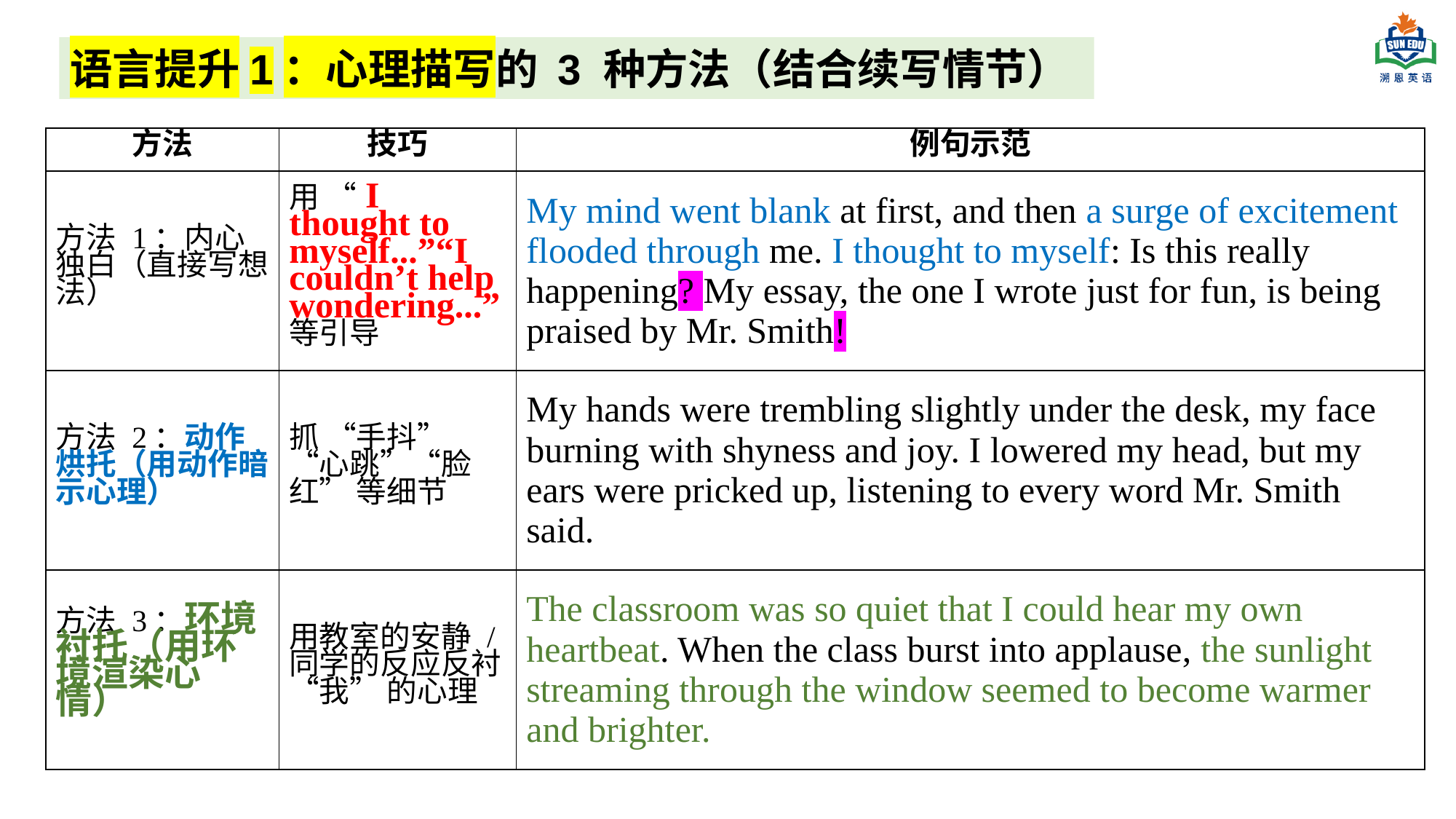

语言提升1：心理描写的 3 种方法（结合续写情节）
| 方法 | 技巧 | 例句示范 |
| --- | --- | --- |
| 方法 1：内心独白（直接写想法） | 用 “I thought to myself...”“I couldn’t help wondering...” 等引导 | My mind went blank at first, and then a surge of excitement flooded through me. I thought to myself: Is this really happening? My essay, the one I wrote just for fun, is being praised by Mr. Smith! |
| 方法 2：动作烘托（用动作暗示心理） | 抓 “手抖”“心跳”“脸红” 等细节 | My hands were trembling slightly under the desk, my face burning with shyness and joy. I lowered my head, but my ears were pricked up, listening to every word Mr. Smith said. |
| 方法 3：环境衬托（用环境渲染心情） | 用教室的安静 / 同学的反应反衬 “我” 的心理 | The classroom was so quiet that I could hear my own heartbeat. When the class burst into applause, the sunlight streaming through the window seemed to become warmer and brighter. |